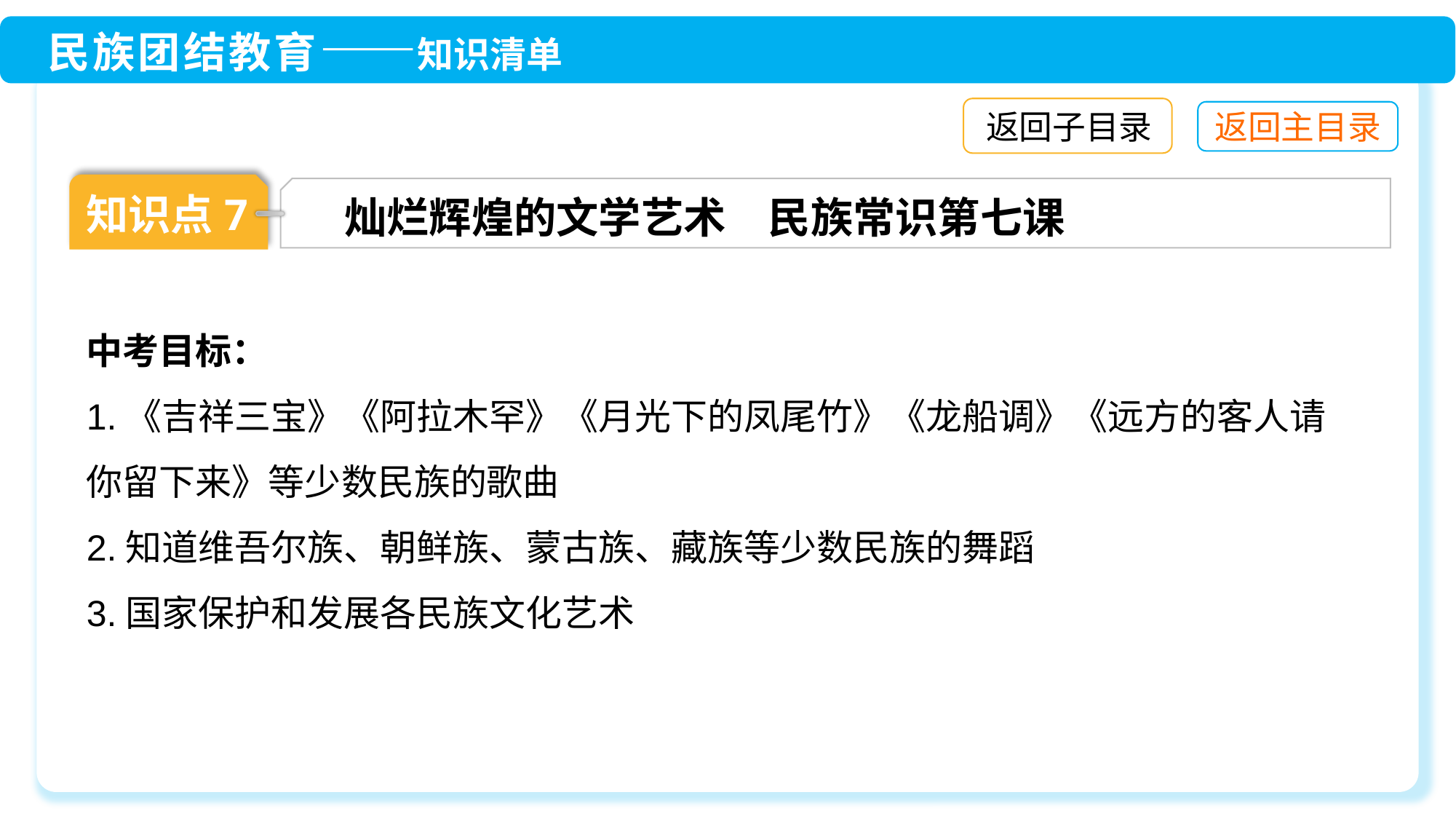

返回子目录
知识点7
灿烂辉煌的文学艺术　民族常识第七课

中考目标：
1.《吉祥三宝》《阿拉木罕》《月光下的凤尾竹》《龙船调》《远方的客人请你留下来》等少数民族的歌曲
2.知道维吾尔族、朝鲜族、蒙古族、藏族等少数民族的舞蹈
3.国家保护和发展各民族文化艺术